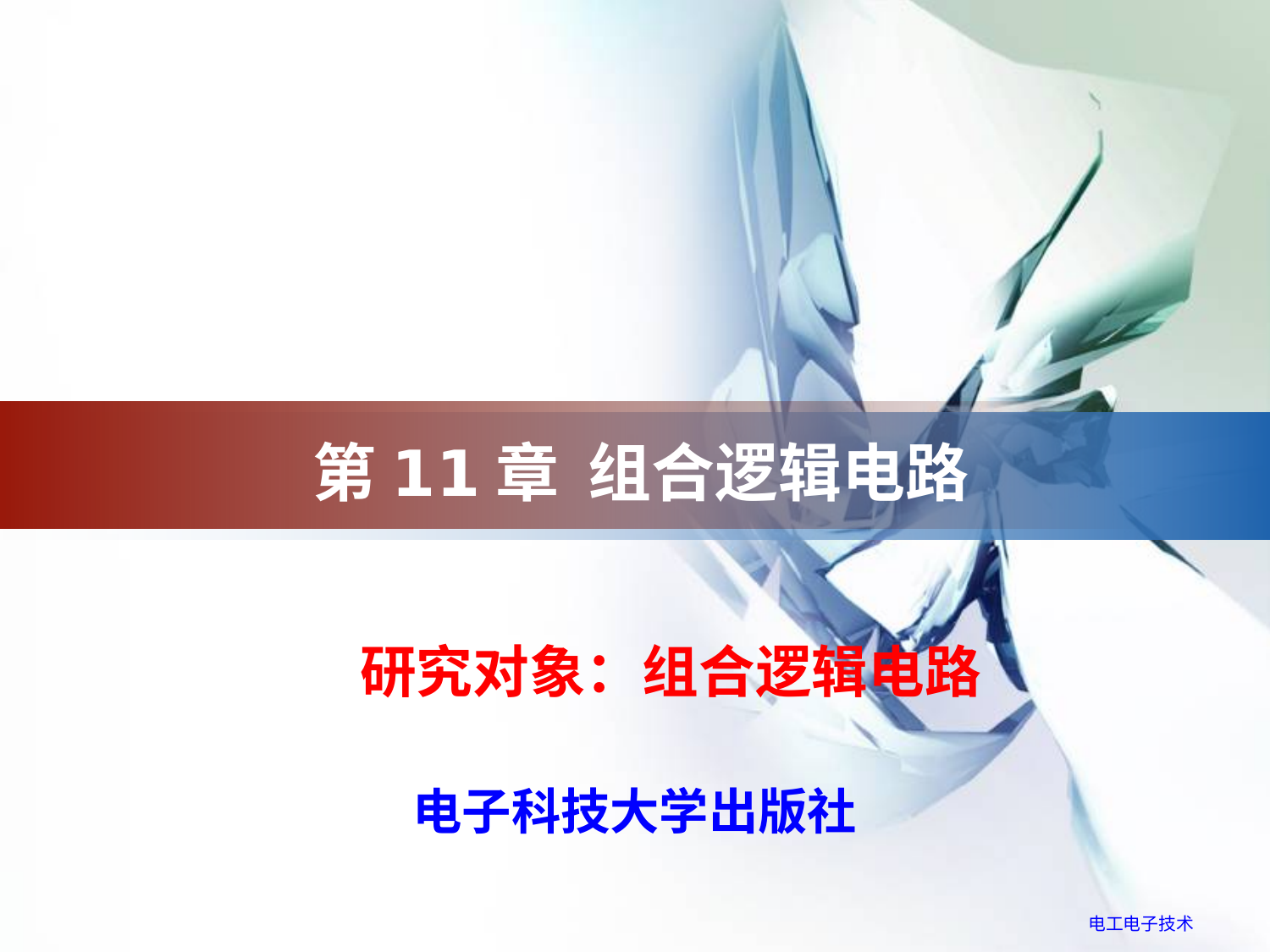

# 第11章  组合逻辑电路
研究对象：组合逻辑电路
电子科技大学出版社

电工电子技术